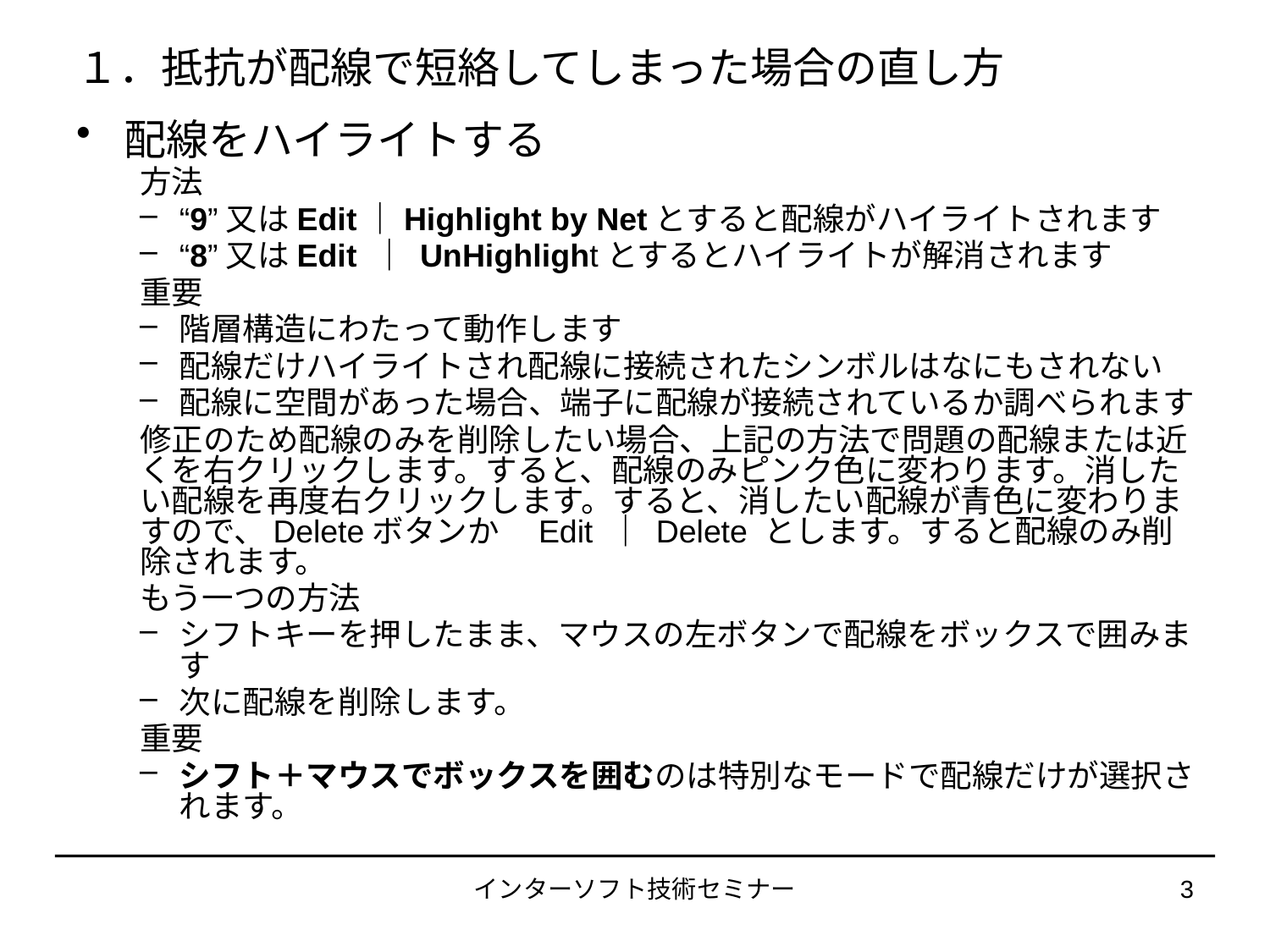

# １．抵抗が配線で短絡してしまった場合の直し方
配線をハイライトする
方法
“9”又はEdit｜Highlight by Netとすると配線がハイライトされます
“8”又はEdit ｜ UnHighlightとするとハイライトが解消されます
重要
階層構造にわたって動作します
配線だけハイライトされ配線に接続されたシンボルはなにもされない
配線に空間があった場合、端子に配線が接続されているか調べられます
修正のため配線のみを削除したい場合、上記の方法で問題の配線または近くを右クリックします。すると、配線のみピンク色に変わります。消したい配線を再度右クリックします。すると、消したい配線が青色に変わりますので、Deleteボタンか　Edit ｜ Delete とします。すると配線のみ削除されます。
もう一つの方法
シフトキーを押したまま、マウスの左ボタンで配線をボックスで囲みます
次に配線を削除します。
重要
シフト＋マウスでボックスを囲むのは特別なモードで配線だけが選択されます。

インターソフト技術セミナー
3